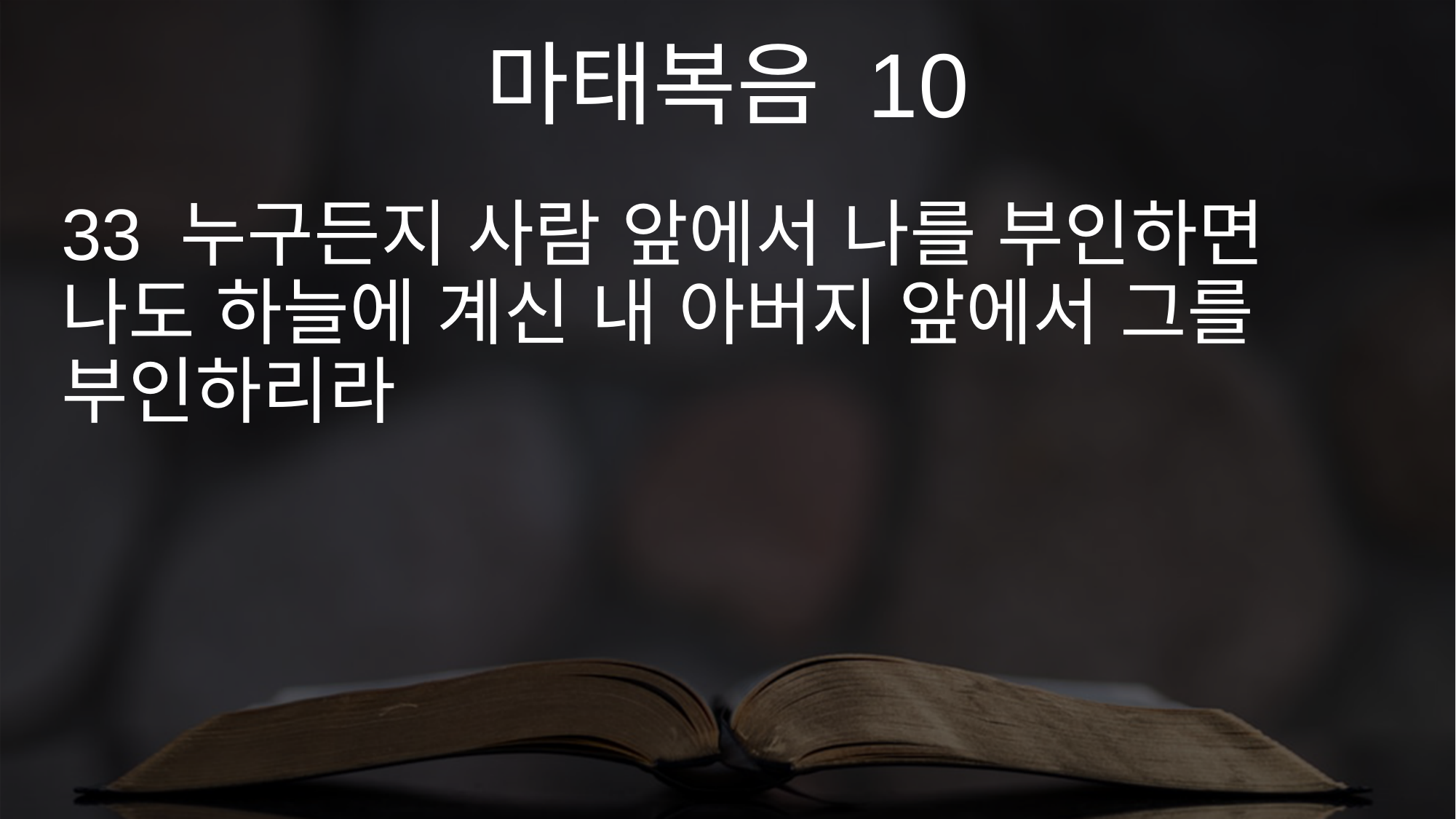

마태복음 10
33 누구든지 사람 앞에서 나를 부인하면 나도 하늘에 계신 내 아버지 앞에서 그를 부인하리라